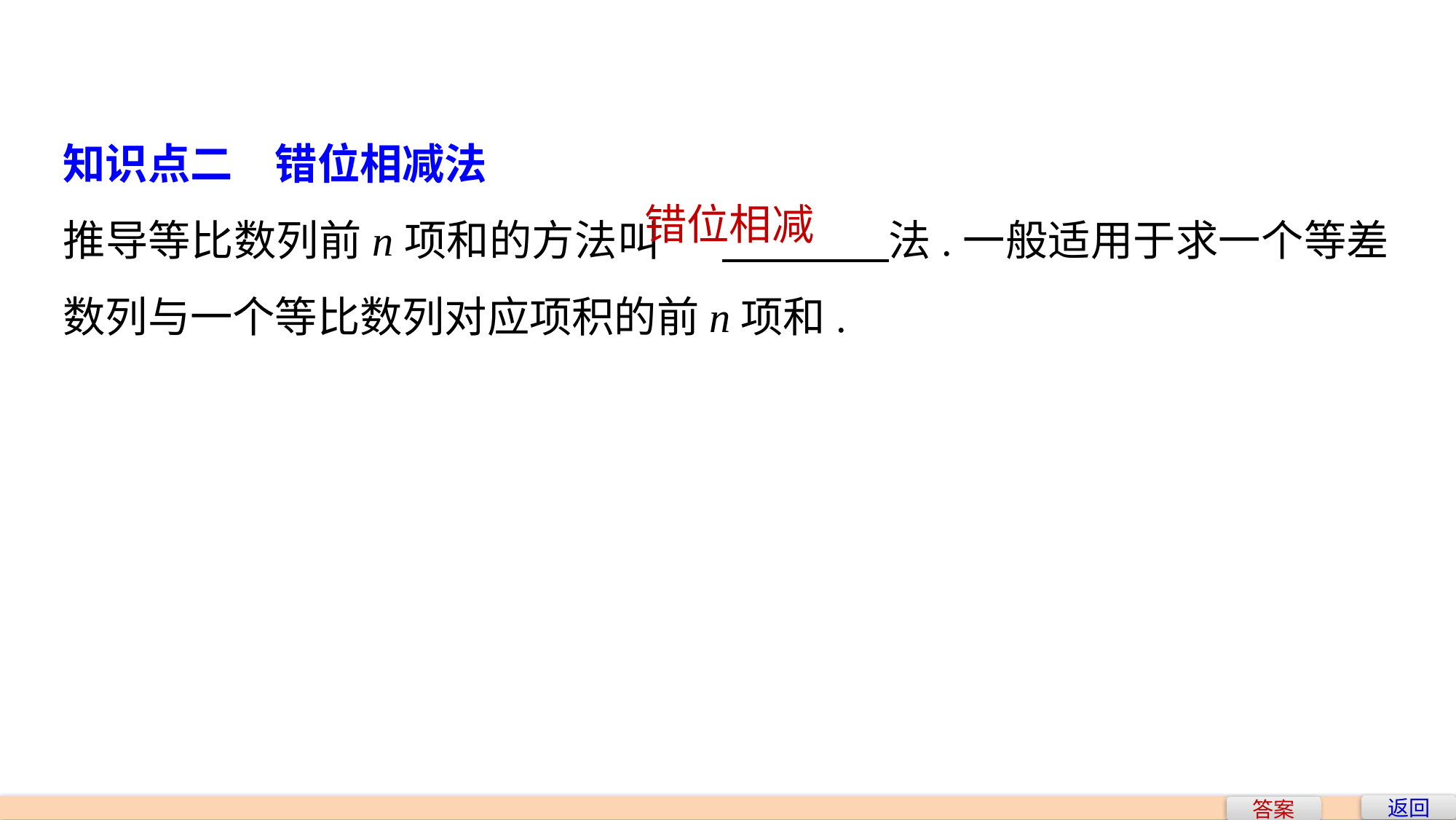

知识点二　错位相减法
推导等比数列前n项和的方法叫	                 法.一般适用于求一个等差数列与一个等比数列对应项积的前n项和.
错位相减
返回

答案